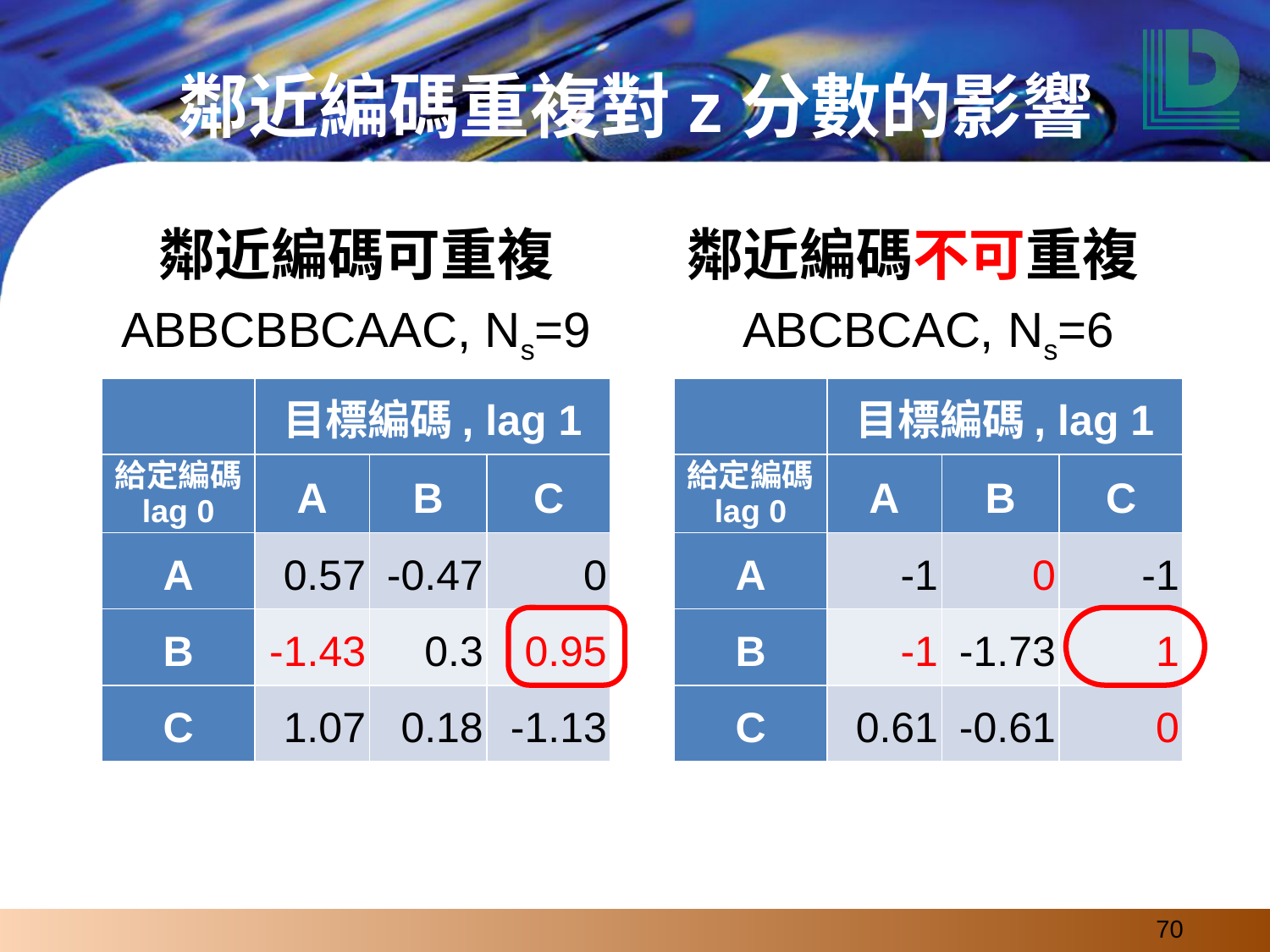

# 鄰近編碼重複對z分數的影響
鄰近編碼可重複
鄰近編碼不可重複
ABBCBBCAAC, Ns=9
ABCBCAC, Ns=6
|  | 目標編碼, lag 1 |  |  |
| --- | --- | --- | --- |
| 給定編碼 lag 0 | A | B | C |
| A | 0.57 | -0.47 | 0 |
| B | -1.43 | 0.3 | 0.95 |
| C | 1.07 | 0.18 | -1.13 |
|  | 目標編碼, lag 1 |  |  |
| --- | --- | --- | --- |
| 給定編碼 lag 0 | A | B | C |
| A | -1 | 0 | -1 |
| B | -1 | -1.73 | 1 |
| C | 0.61 | -0.61 | 0 |

70